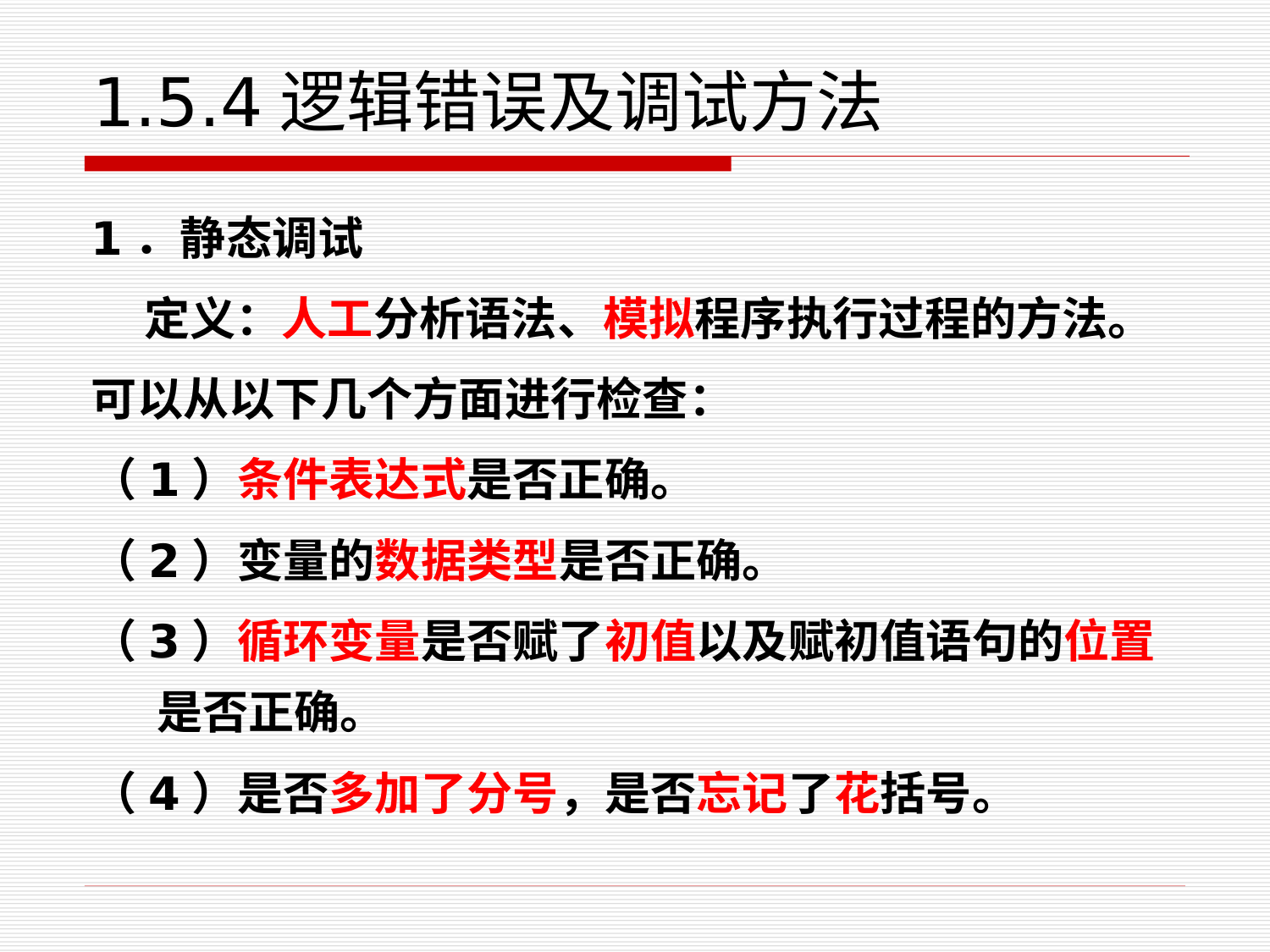

# 1.5.4逻辑错误及调试方法
1．静态调试
    定义：人工分析语法、模拟程序执行过程的方法。
可以从以下几个方面进行检查：
（1）条件表达式是否正确。
（2）变量的数据类型是否正确。
（3）循环变量是否赋了初值以及赋初值语句的位置是否正确。
（4）是否多加了分号，是否忘记了花括号。